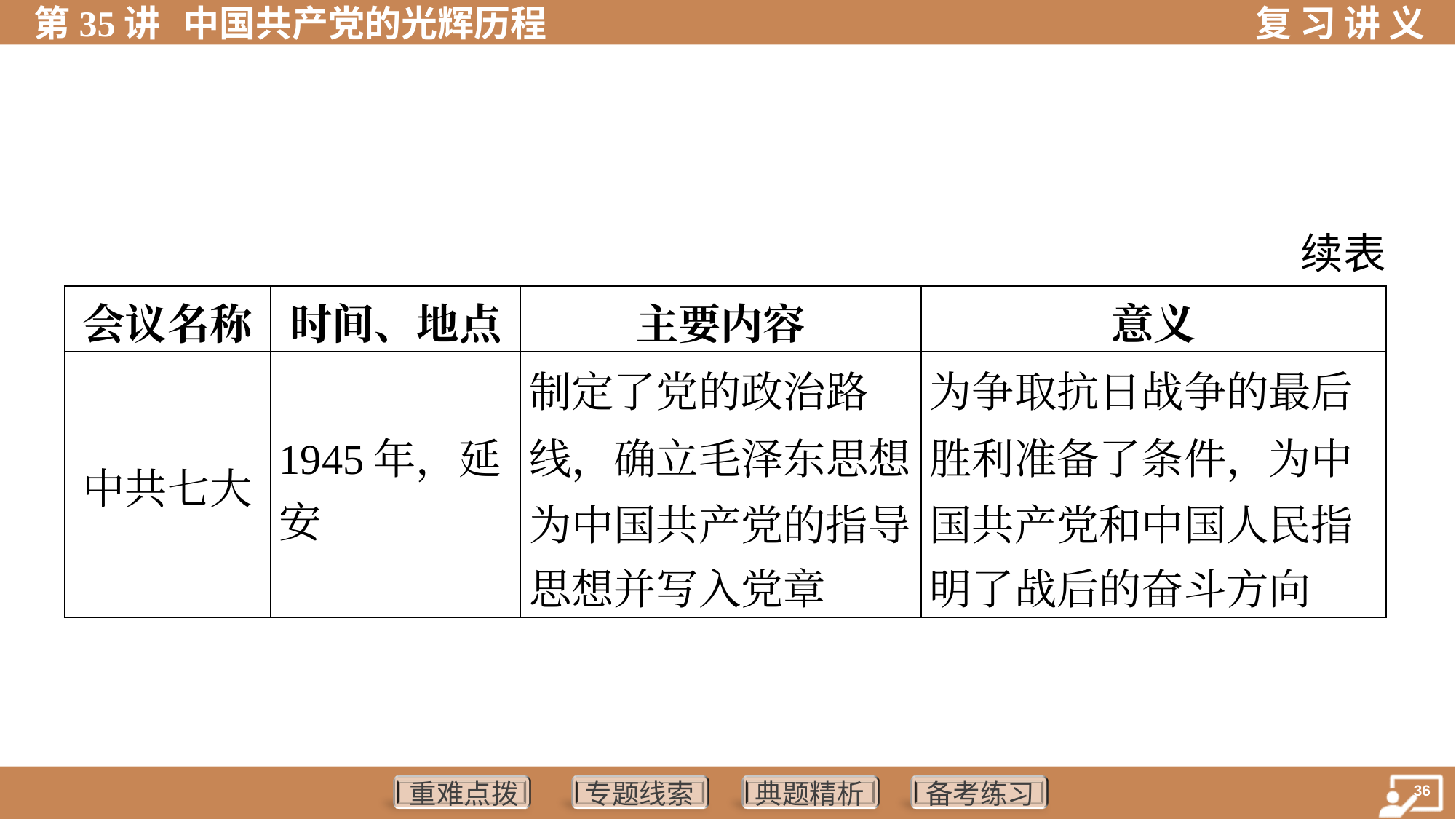

续表
| 会议名称 | 时间、地点 | 主要内容 | 意义 |
| --- | --- | --- | --- |
| 中共七大 | 1945年，延 安 | 制定了党的政治路 线，确立毛泽东思想 为中国共产党的指导 思想并写入党章 | 为争取抗日战争的最后 胜利准备了条件，为中 国共产党和中国人民指 明了战后的奋斗方向 |